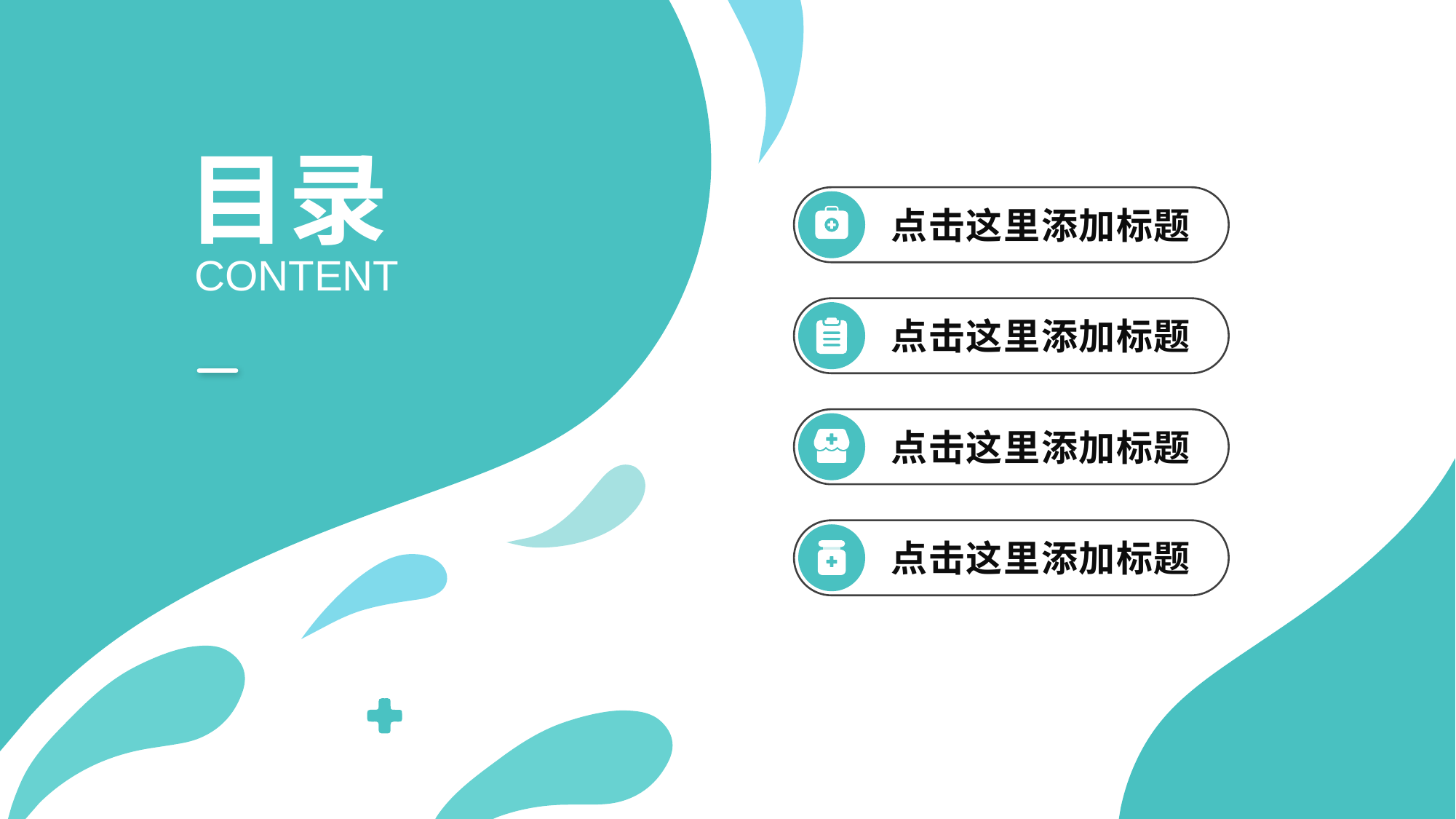

https://www.ypppt.com/
目录

点击这里添加标题

CONTENT

点击这里添加标题

点击这里添加标题

点击这里添加标题